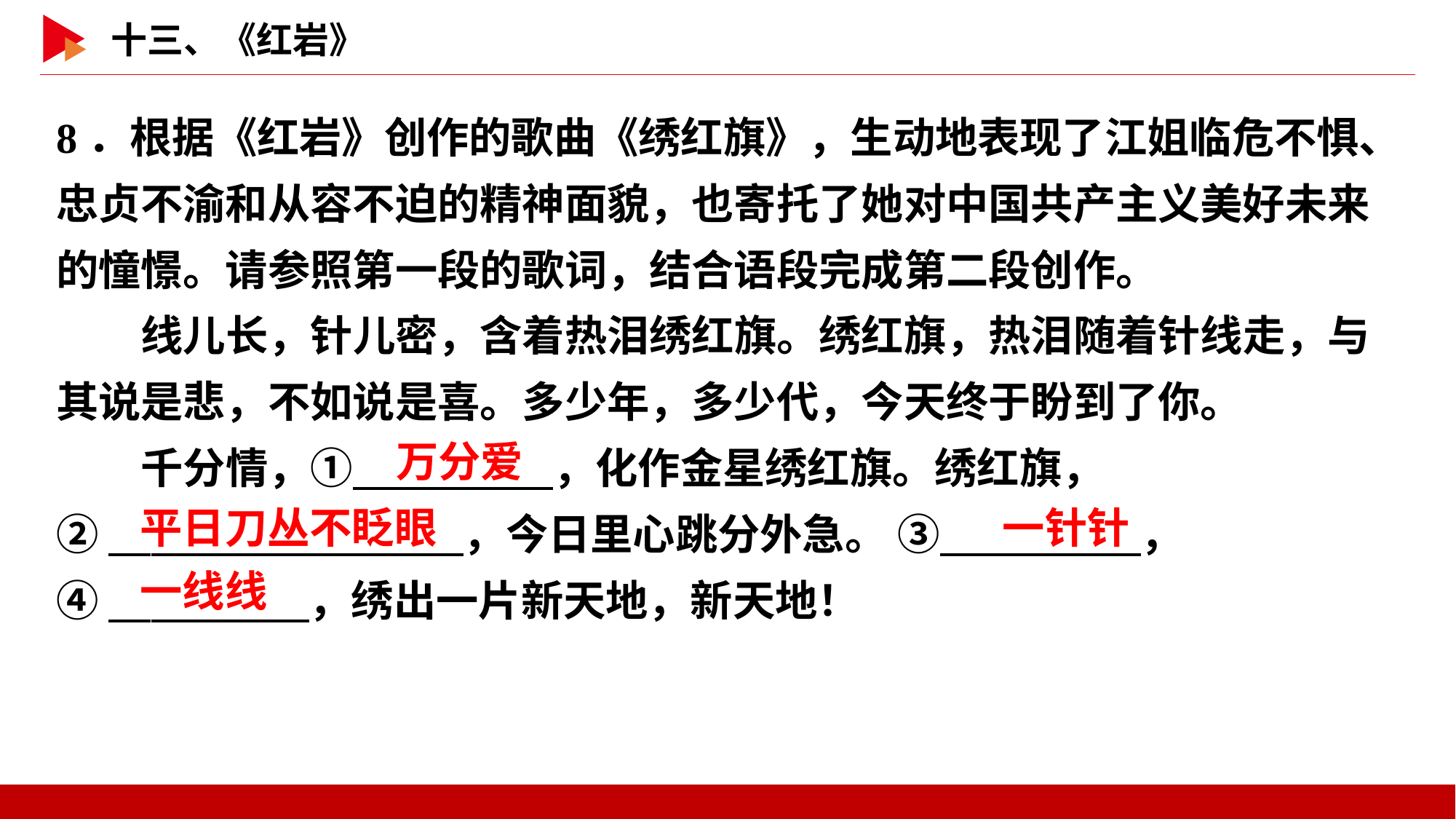

8．根据《红岩》创作的歌曲《绣红旗》，生动地表现了江姐临危不惧、忠贞不渝和从容不迫的精神面貌，也寄托了她对中国共产主义美好未来的憧憬。请参照第一段的歌词，结合语段完成第二段创作。
　　线儿长，针儿密，含着热泪绣红旗。绣红旗，热泪随着针线走，与其说是悲，不如说是喜。多少年，多少代，今天终于盼到了你。
　　千分情，①　            　，化作金星绣红旗。绣红旗，
②　                            　，今日里心跳分外急。 ③　            　，
④　            　，绣出一片新天地，新天地！
万分爱
平日刀丛不眨眼
一针针
一线线